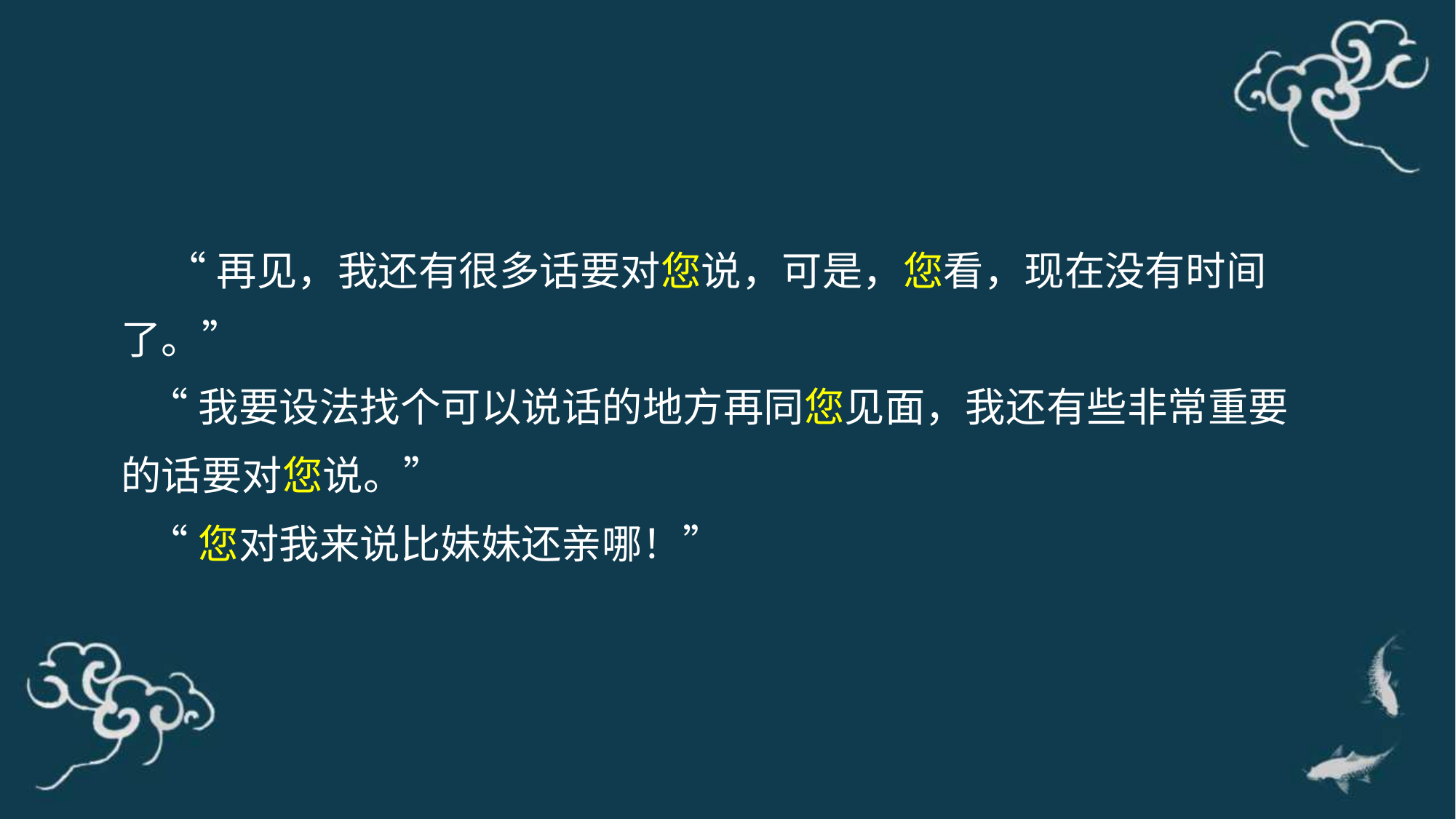

“再见，我还有很多话要对您说，可是，您看，现在没有时间了。”
   “我要设法找个可以说话的地方再同您见面，我还有些非常重要的话要对您说。”
   “您对我来说比妹妹还亲哪！”